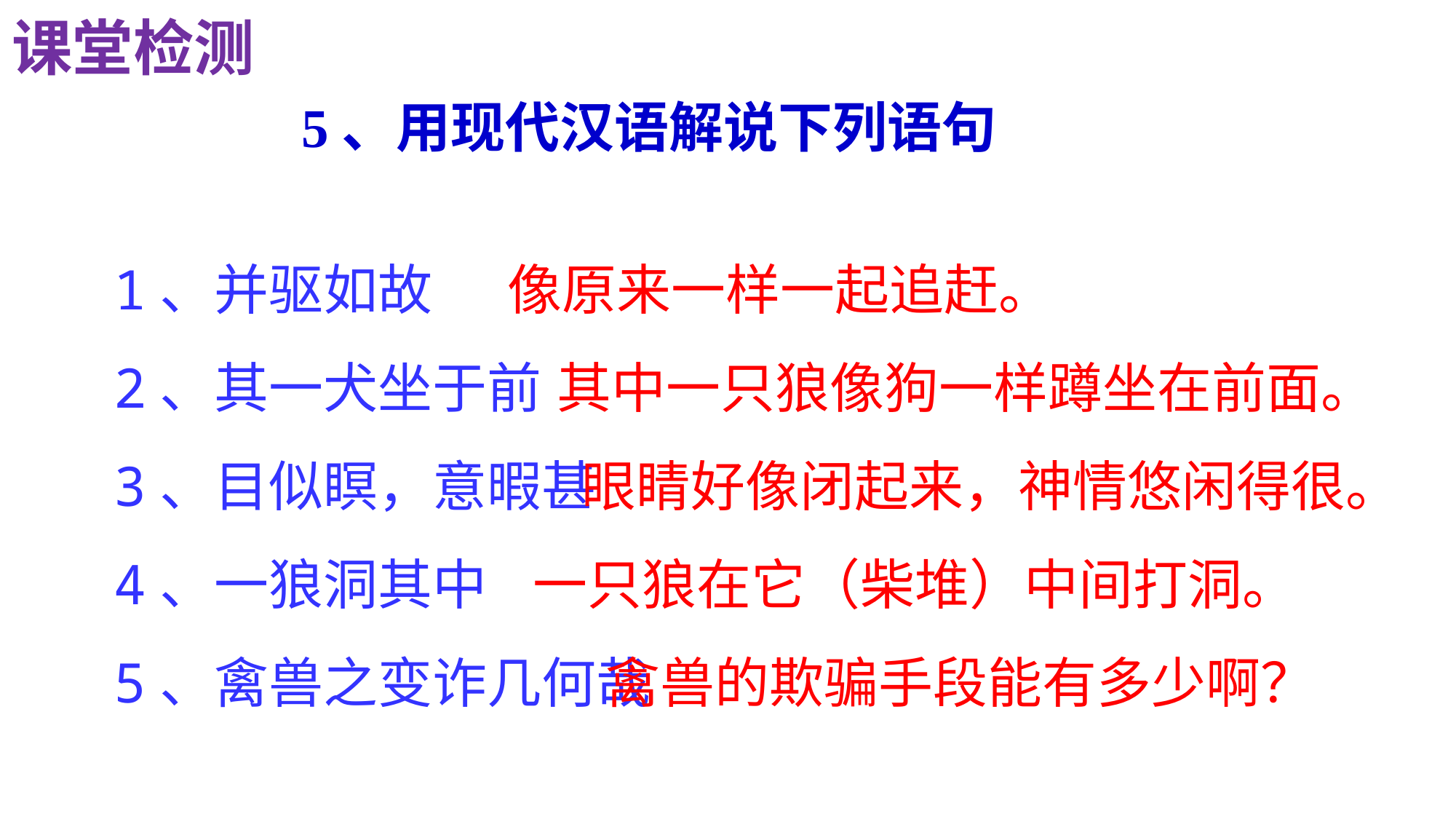

课堂检测
5、用现代汉语解说下列语句
1、并驱如故
2、其一犬坐于前
3、目似瞑，意暇甚
4、一狼洞其中
5、禽兽之变诈几何哉
像原来一样一起追赶。
   其中一只狼像狗一样蹲坐在前面。
     眼睛好像闭起来，神情悠闲得很。
 一只狼在它（柴堆）中间打洞。
       禽兽的欺骗手段能有多少啊？